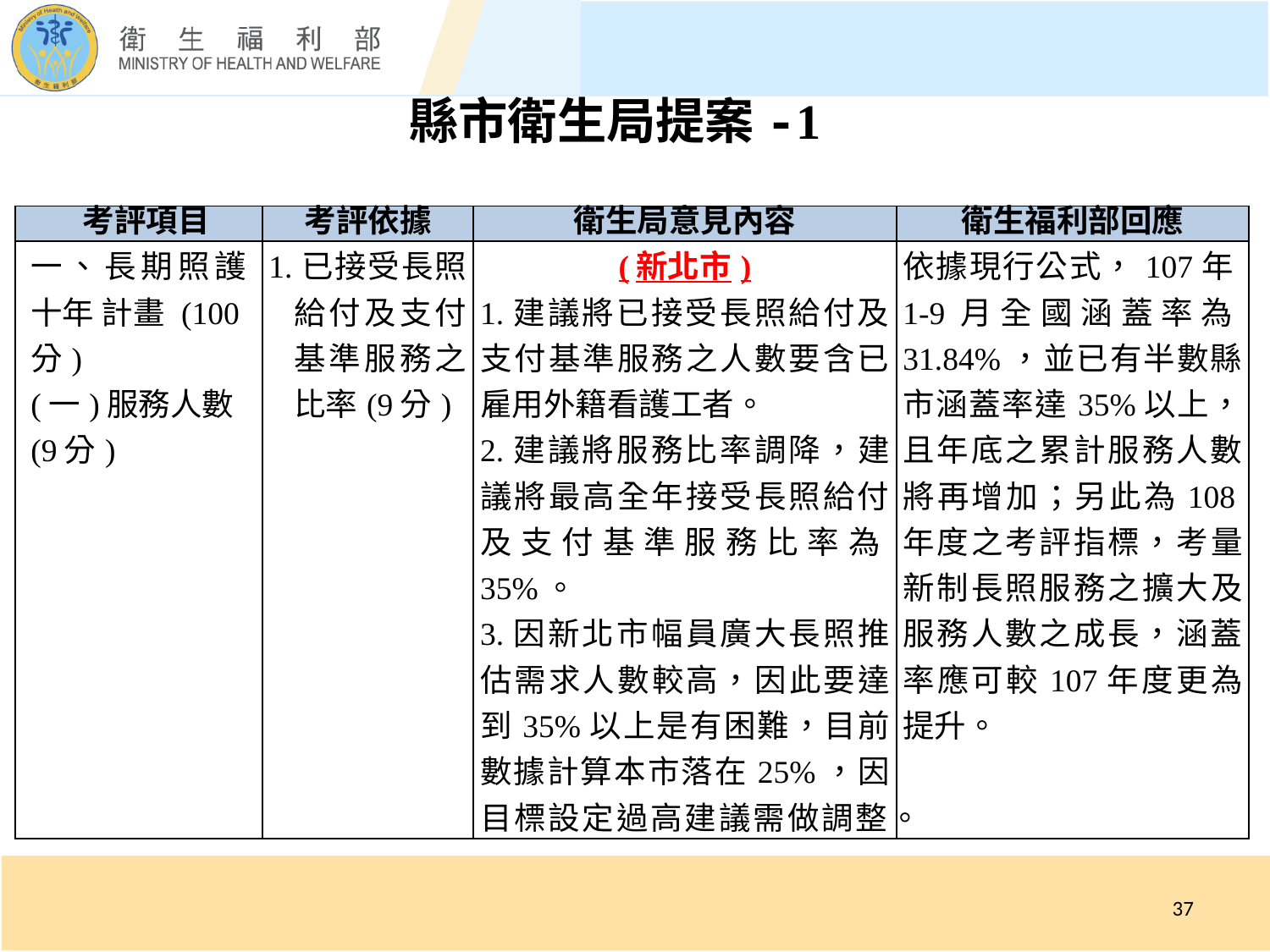

縣市衛生局提案-1
| ­­ 考評項目 | 考評依據 | 衛生局意見內容 | 衛生福利部回應 |
| --- | --- | --- | --- |
| 一、長期照護十年 計畫 (100分) (一)服務人數(9分) | 1.已接受長照給付及支付基準服務之比率(9分) | (新北市) 1.建議將已接受長照給付及支付基準服務之人數要含已雇用外籍看護工者。 2.建議將服務比率調降，建議將最高全年接受長照給付及支付基準服務比率為35%。 3.因新北市幅員廣大長照推估需求人數較高，因此要達到35%以上是有困難，目前數據計算本市落在25%，因目標設定過高建議需做調整。 | 依據現行公式，107年1-9月全國涵蓋率為31.84%，並已有半數縣市涵蓋率達35%以上，且年底之累計服務人數將再增加；另此為108年度之考評指標，考量新制長照服務之擴大及服務人數之成長，涵蓋率應可較107年度更為提升。 |
37